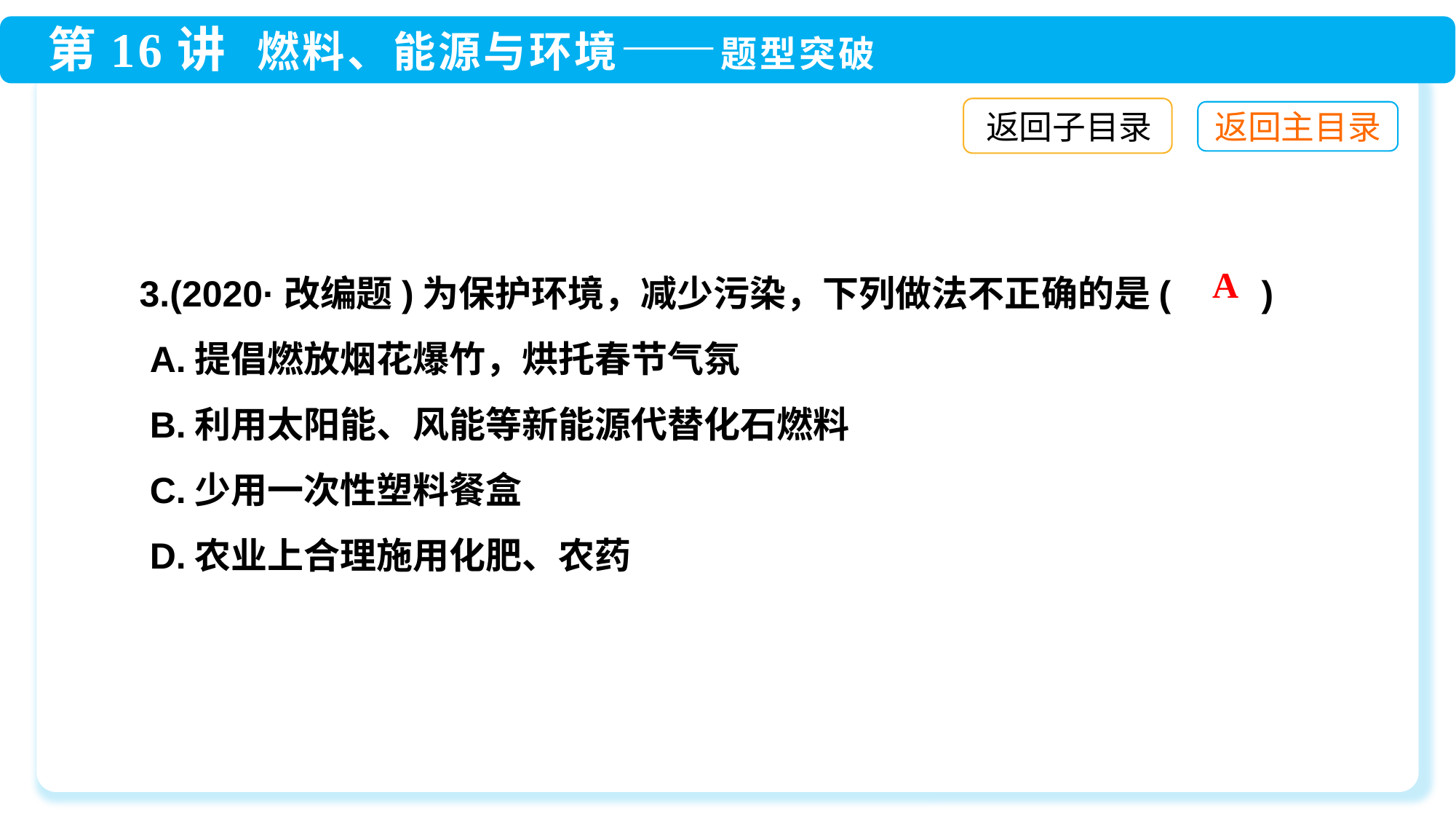

返回子目录
3.(2020·改编题)为保护环境，减少污染，下列做法不正确的是(　　)
 A.提倡燃放烟花爆竹，烘托春节气氛
 B.利用太阳能、风能等新能源代替化石燃料
 C.少用一次性塑料餐盒
 D.农业上合理施用化肥、农药
A